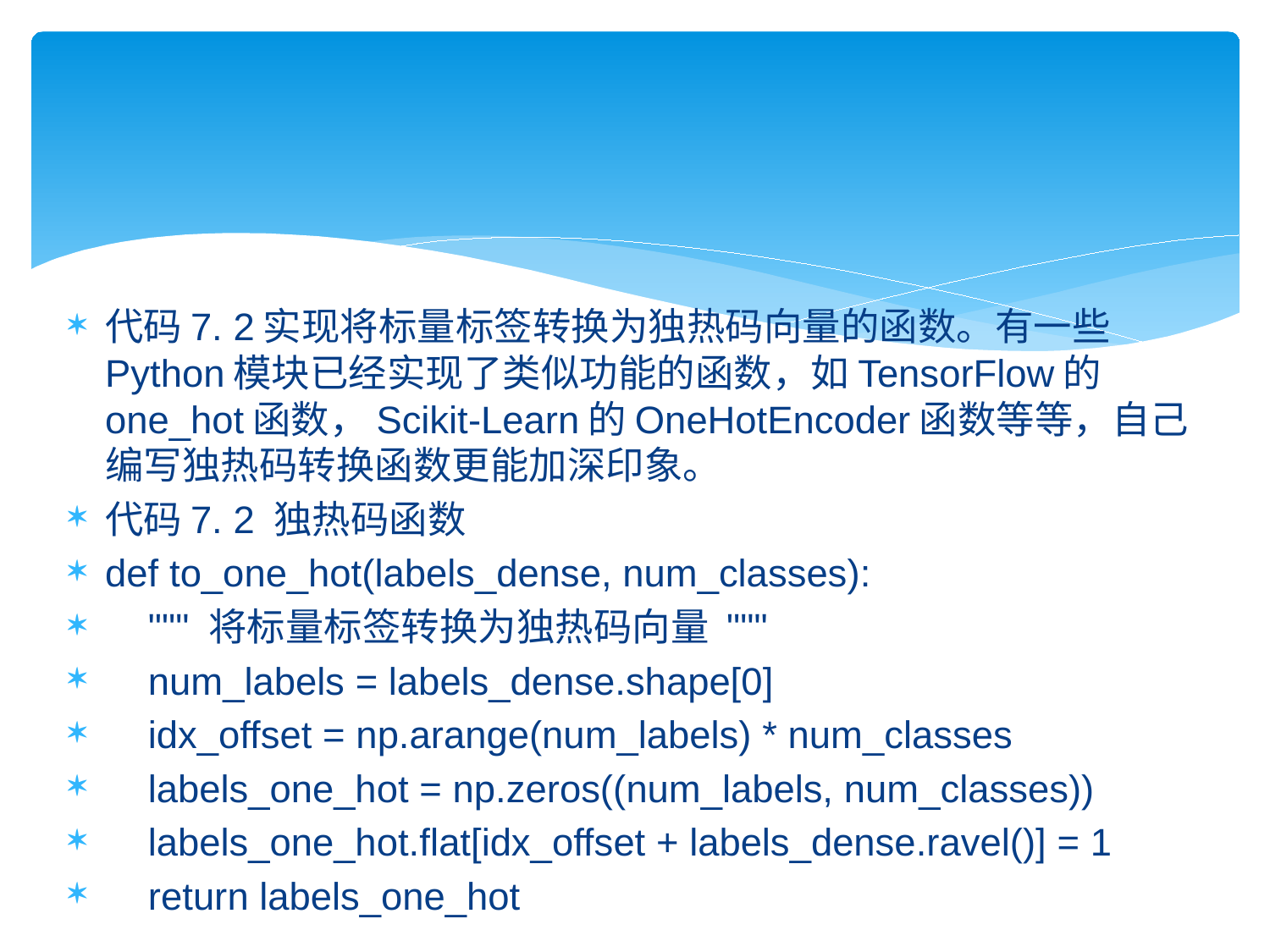

代码7. 2实现将标量标签转换为独热码向量的函数。有一些Python模块已经实现了类似功能的函数，如TensorFlow的one_hot函数，Scikit-Learn的OneHotEncoder函数等等，自己编写独热码转换函数更能加深印象。
代码7. 2 独热码函数
def to_one_hot(labels_dense, num_classes):
    """ 将标量标签转换为独热码向量 """
    num_labels = labels_dense.shape[0]
    idx_offset = np.arange(num_labels) * num_classes
    labels_one_hot = np.zeros((num_labels, num_classes))
    labels_one_hot.flat[idx_offset + labels_dense.ravel()] = 1
    return labels_one_hot